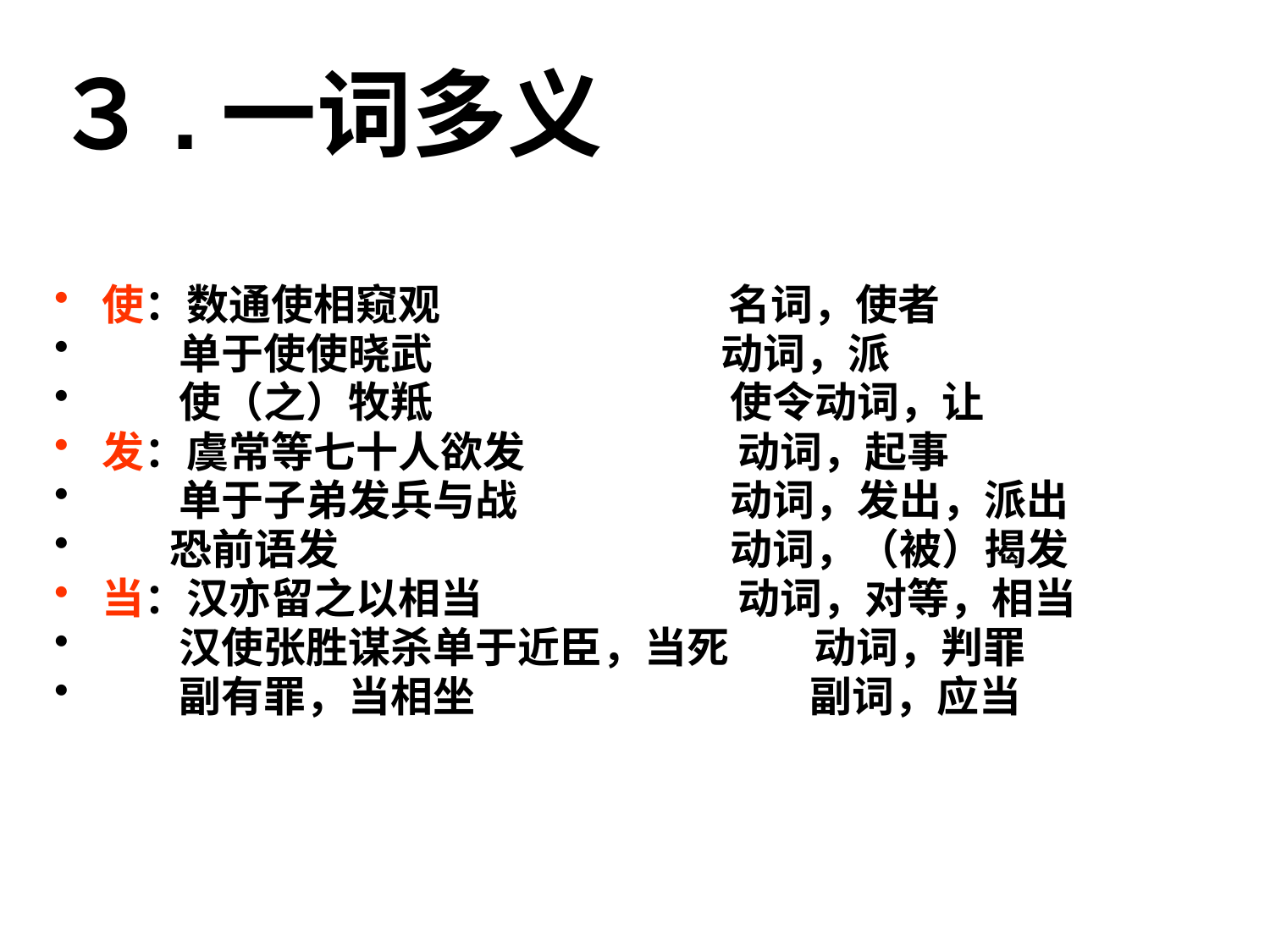

# ３.一词多义

使：数通使相窥观　　　　　        名词，使者
       单于使使晓武　　　　        　动词，派
       使（之）牧羝　　　　　         使令动词，让
发：虞常等七十人欲发　　　         动词，起事
       单于子弟发兵与战　　　         动词，发出，派出
      恐前语发　　　　　　　          动词，（被）揭发
当：汉亦留之以相当　　　　         动词，对等，相当
       汉使张胜谋杀单于近臣，当死　　动词，判罪
       副有罪，当相坐　　　　　　　    副词，应当